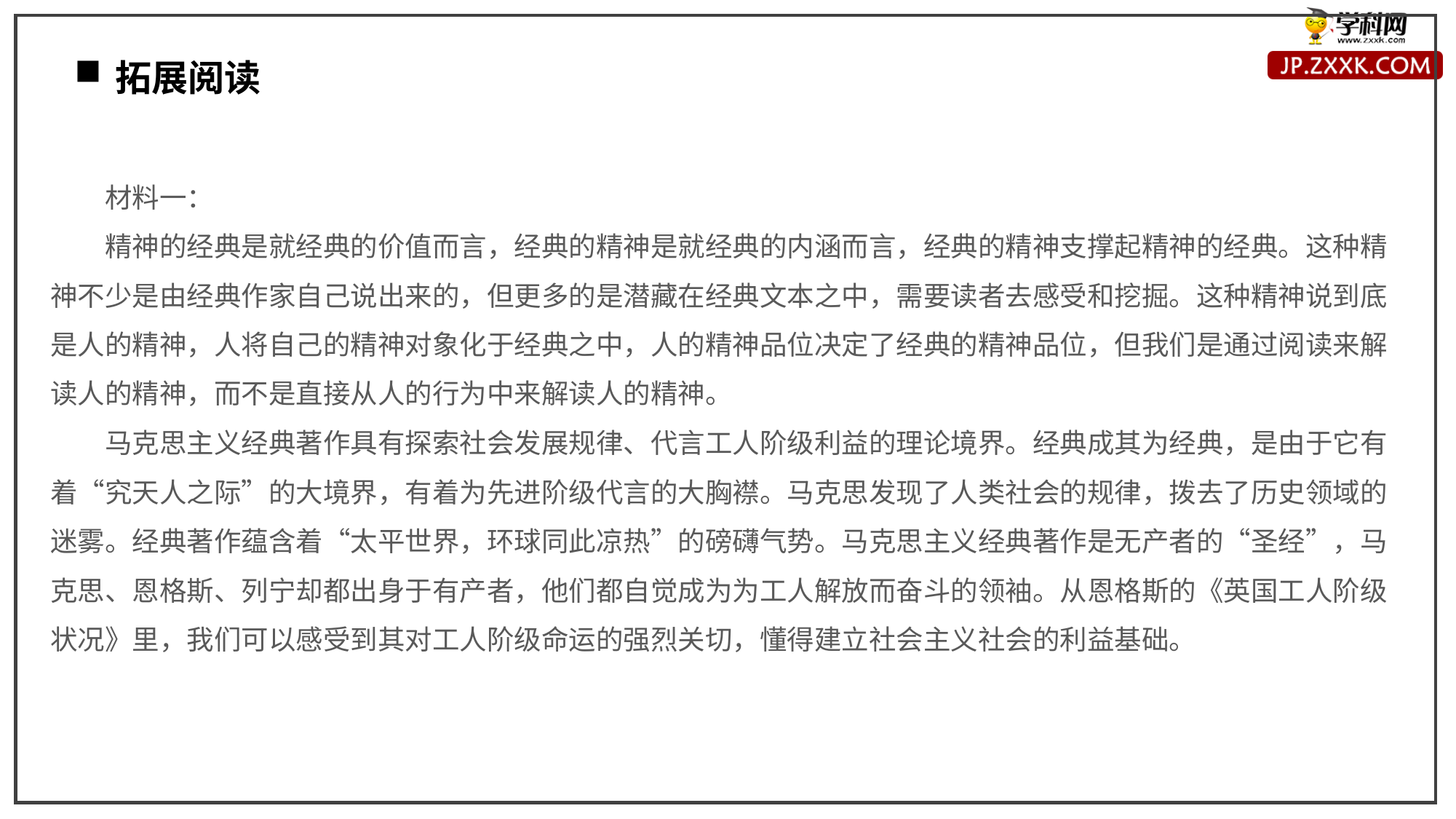

拓展阅读
材料一：
精神的经典是就经典的价值而言，经典的精神是就经典的内涵而言，经典的精神支撑起精神的经典。这种精神不少是由经典作家自己说出来的，但更多的是潜藏在经典文本之中，需要读者去感受和挖掘。这种精神说到底是人的精神，人将自己的精神对象化于经典之中，人的精神品位决定了经典的精神品位，但我们是通过阅读来解读人的精神，而不是直接从人的行为中来解读人的精神。
马克思主义经典著作具有探索社会发展规律、代言工人阶级利益的理论境界。经典成其为经典，是由于它有着“究天人之际”的大境界，有着为先进阶级代言的大胸襟。马克思发现了人类社会的规律，拨去了历史领域的迷雾。经典著作蕴含着“太平世界，环球同此凉热”的磅礴气势。马克思主义经典著作是无产者的“圣经”，马克思、恩格斯、列宁却都出身于有产者，他们都自觉成为为工人解放而奋斗的领袖。从恩格斯的《英国工人阶级状况》里，我们可以感受到其对工人阶级命运的强烈关切，懂得建立社会主义社会的利益基础。